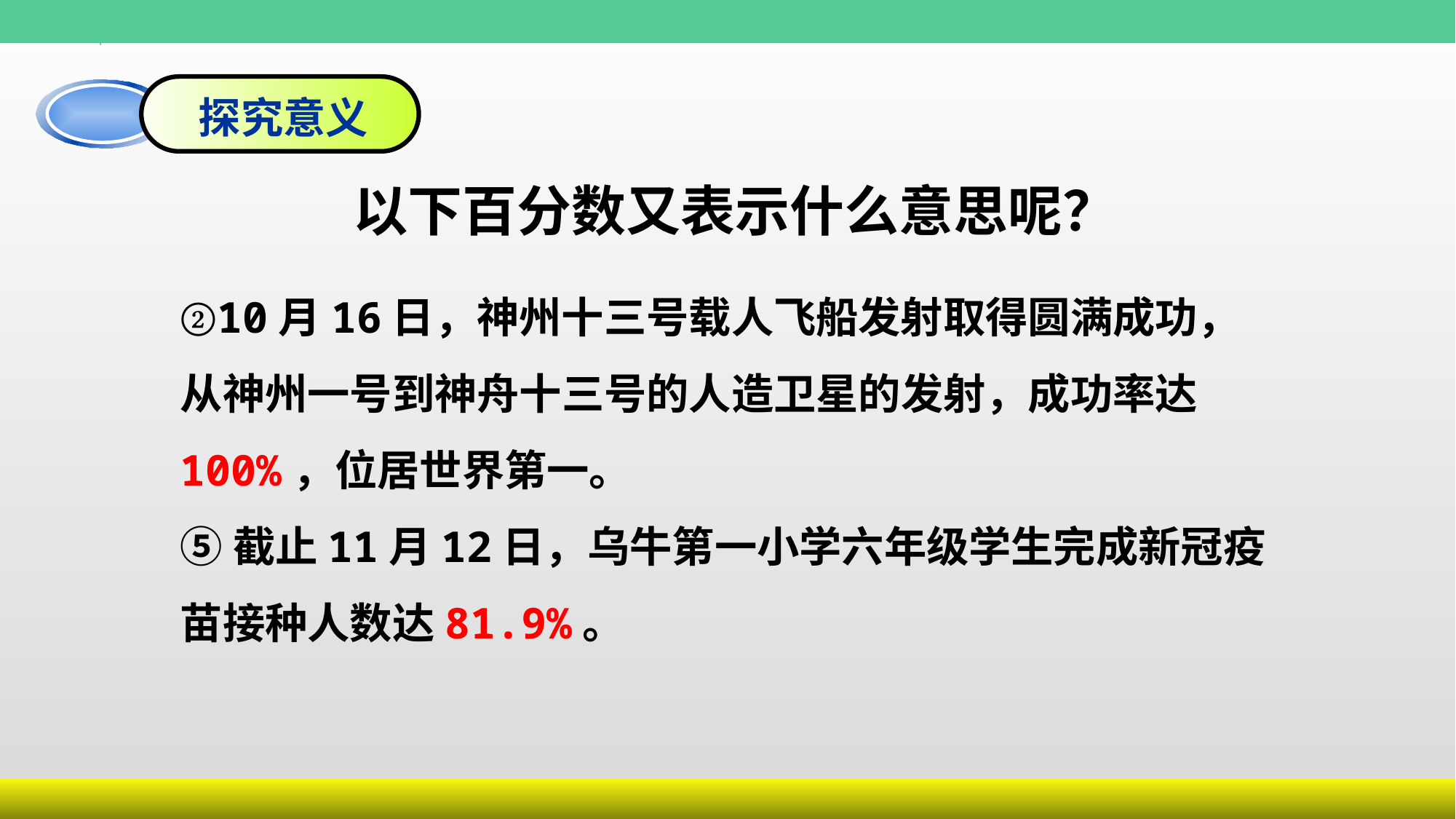

探究意义
以下百分数又表示什么意思呢？
②10月16日，神州十三号载人飞船发射取得圆满成功，从神州一号到神舟十三号的人造卫星的发射，成功率达100%，位居世界第一。
⑤截止11月12日，乌牛第一小学六年级学生完成新冠疫苗接种人数达81.9%。